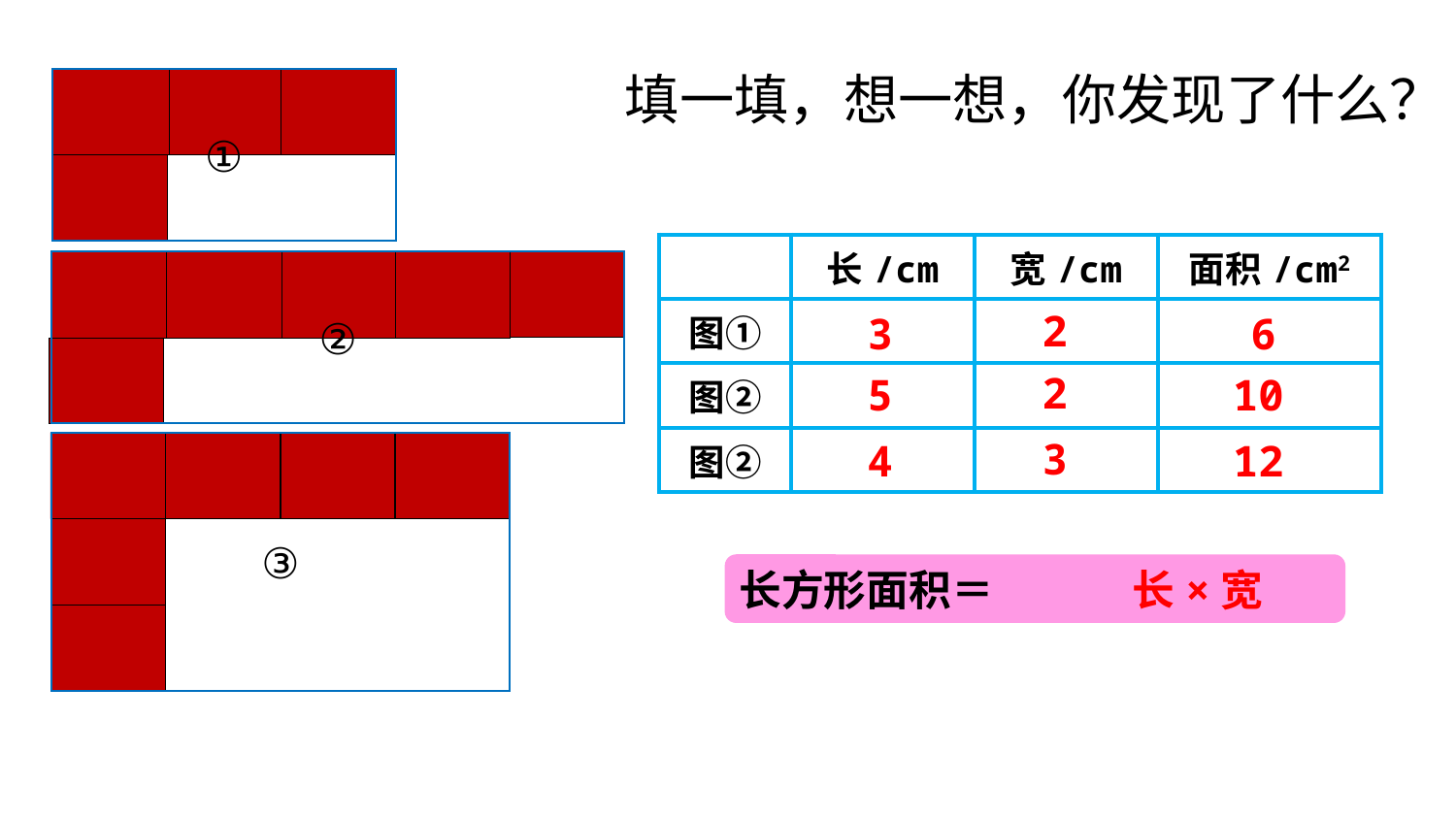

填一填，想一想，你发现了什么？

①

|  | 长/cm | 宽/cm | 面积/cm2 |
| --- | --- | --- | --- |
| 图① |  |  |  |
| 图② |  |  |  |
| 图② |  |  |  |

②
2
3
6

2
5
10
3
4
12

③

长方形面积＝
长×宽